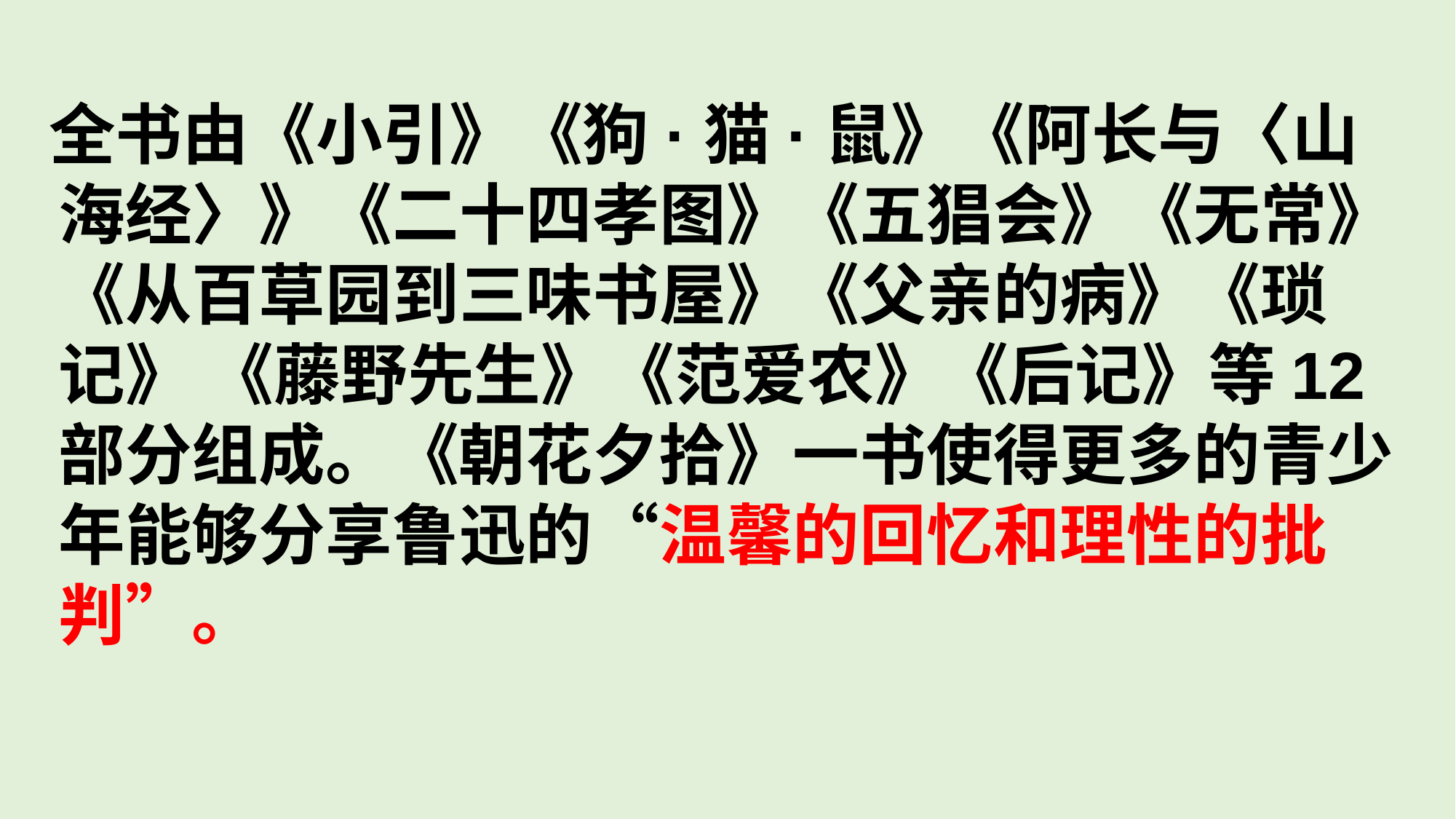

全书由《小引》《狗·猫·鼠》《阿长与〈山海经〉》《二十四孝图》《五猖会》《无常》 《从百草园到三味书屋》《父亲的病》《琐记》 《藤野先生》《范爱农》《后记》等12部分组成。《朝花夕拾》一书使得更多的青少年能够分享鲁迅的“温馨的回忆和理性的批判”。